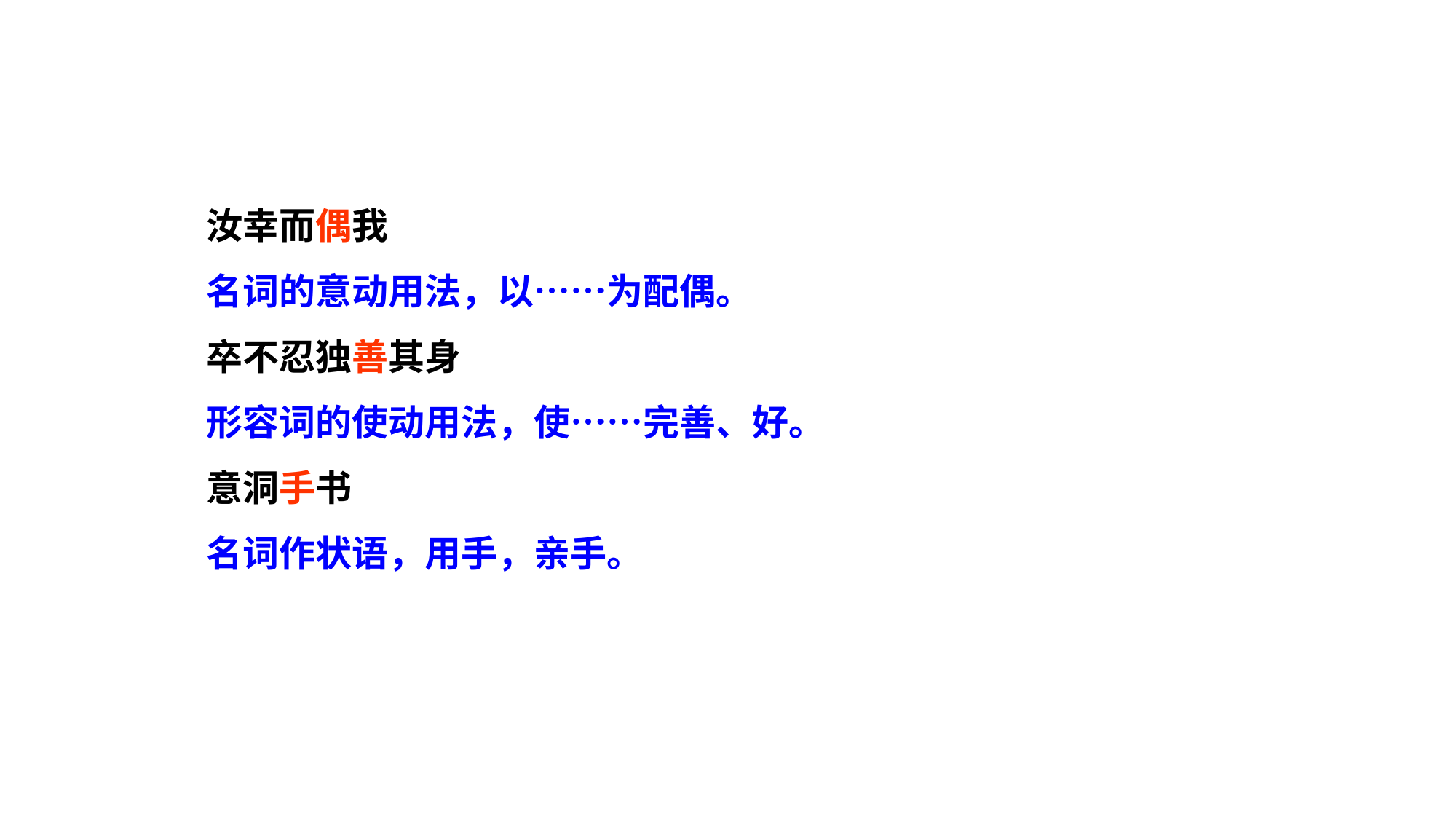

汝幸而偶我
 名词的意动用法，以……为配偶。
 卒不忍独善其身
 形容词的使动用法，使……完善、好。
 意洞手书
 名词作状语，用手，亲手。